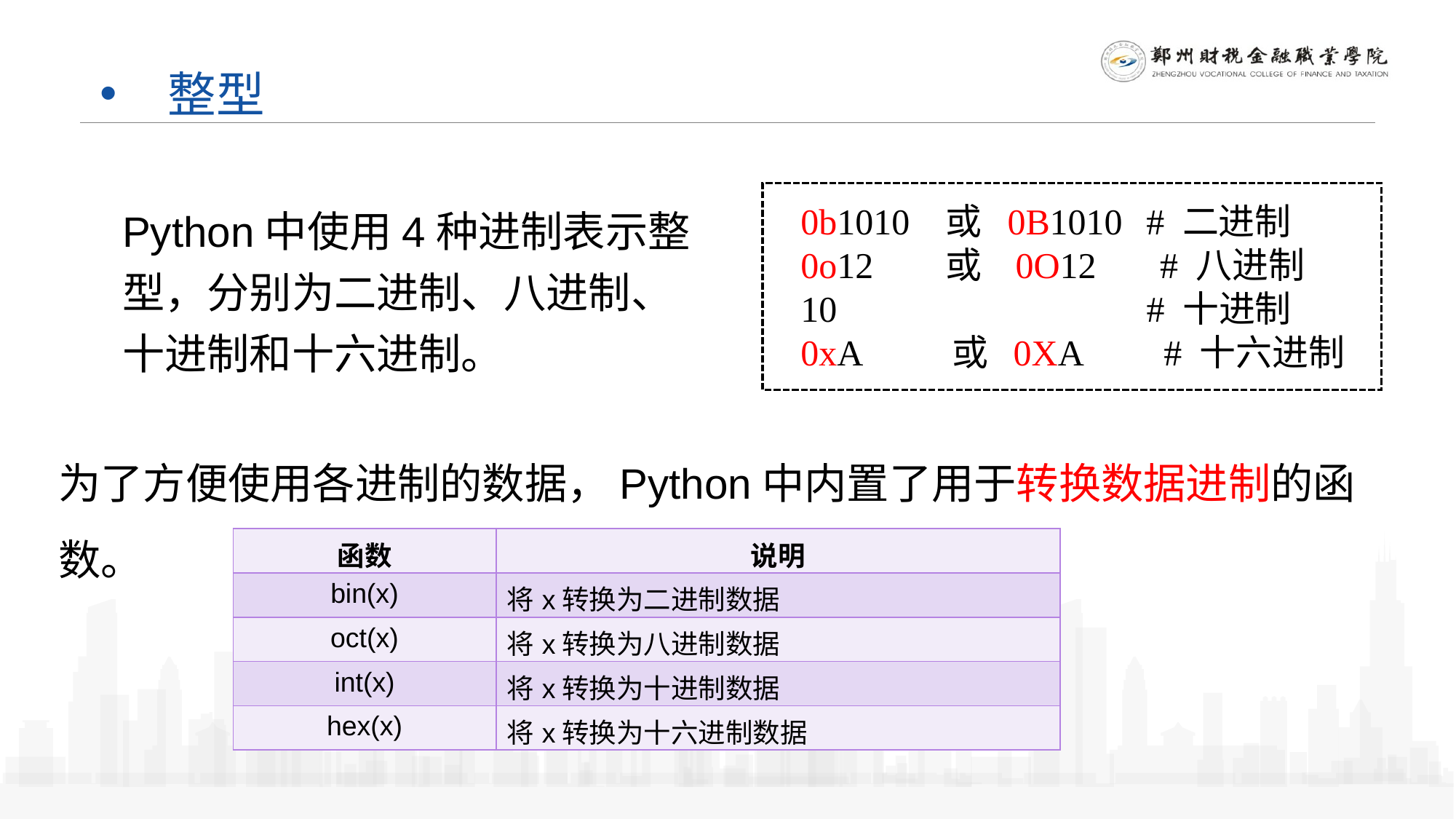

整型

Python中使用4种进制表示整型，分别为二进制、八进制、十进制和十六进制。
0b1010   或  0B1010	  # 二进制
0o12       或   0O12       # 八进制
10                                  # 十进制
0xA         或  0XA         # 十六进制
为了方便使用各进制的数据，Python中内置了用于转换数据进制的函数。
| 函数 | 说明 |
| --- | --- |
| bin(x) | 将x转换为二进制数据 |
| oct(x) | 将x转换为八进制数据 |
| int(x) | 将x转换为十进制数据 |
| hex(x) | 将x转换为十六进制数据 |